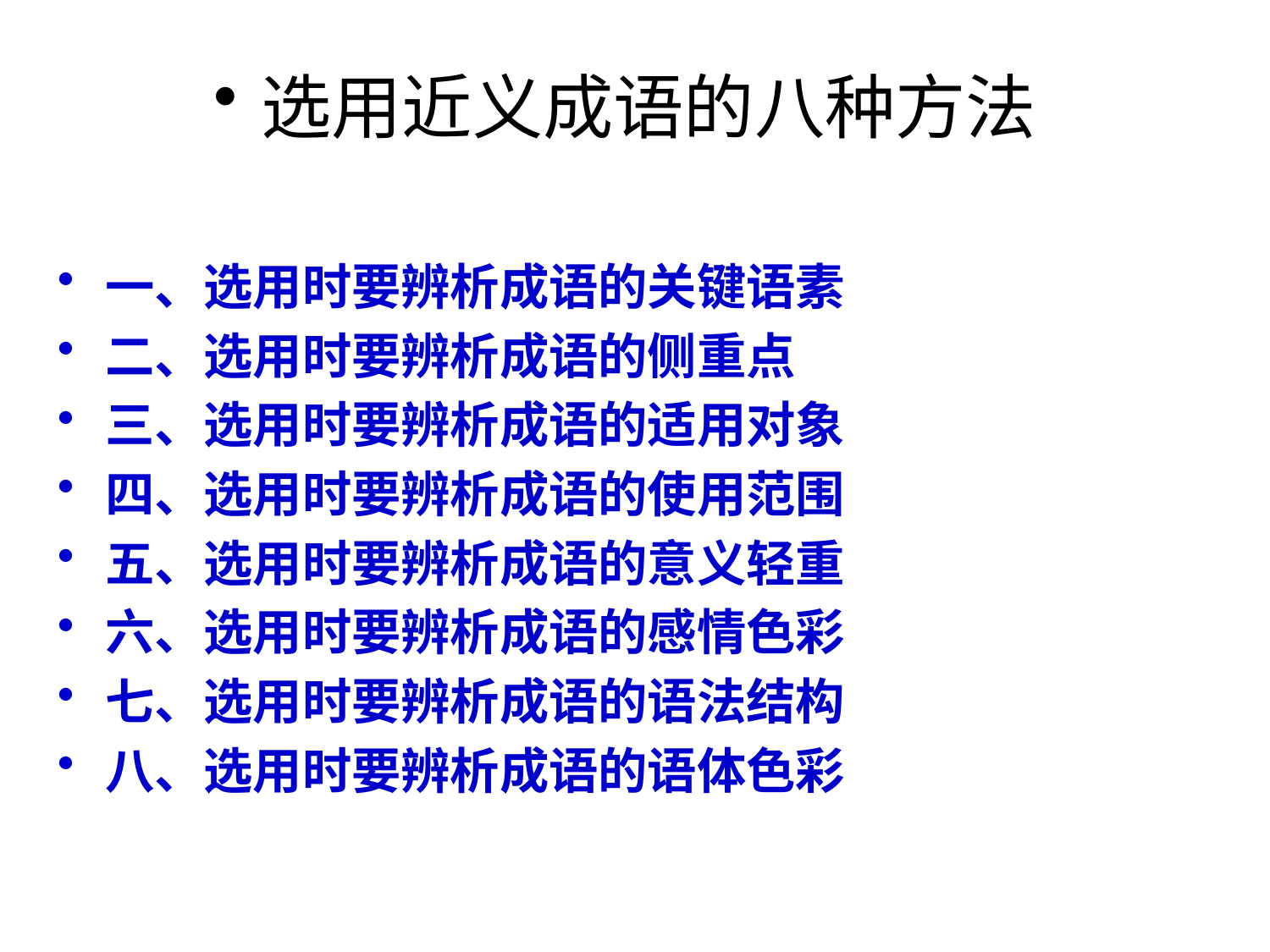

选用近义成语的八种方法

一、选用时要辨析成语的关键语素
二、选用时要辨析成语的侧重点
三、选用时要辨析成语的适用对象
四、选用时要辨析成语的使用范围
五、选用时要辨析成语的意义轻重
六、选用时要辨析成语的感情色彩
七、选用时要辨析成语的语法结构
八、选用时要辨析成语的语体色彩